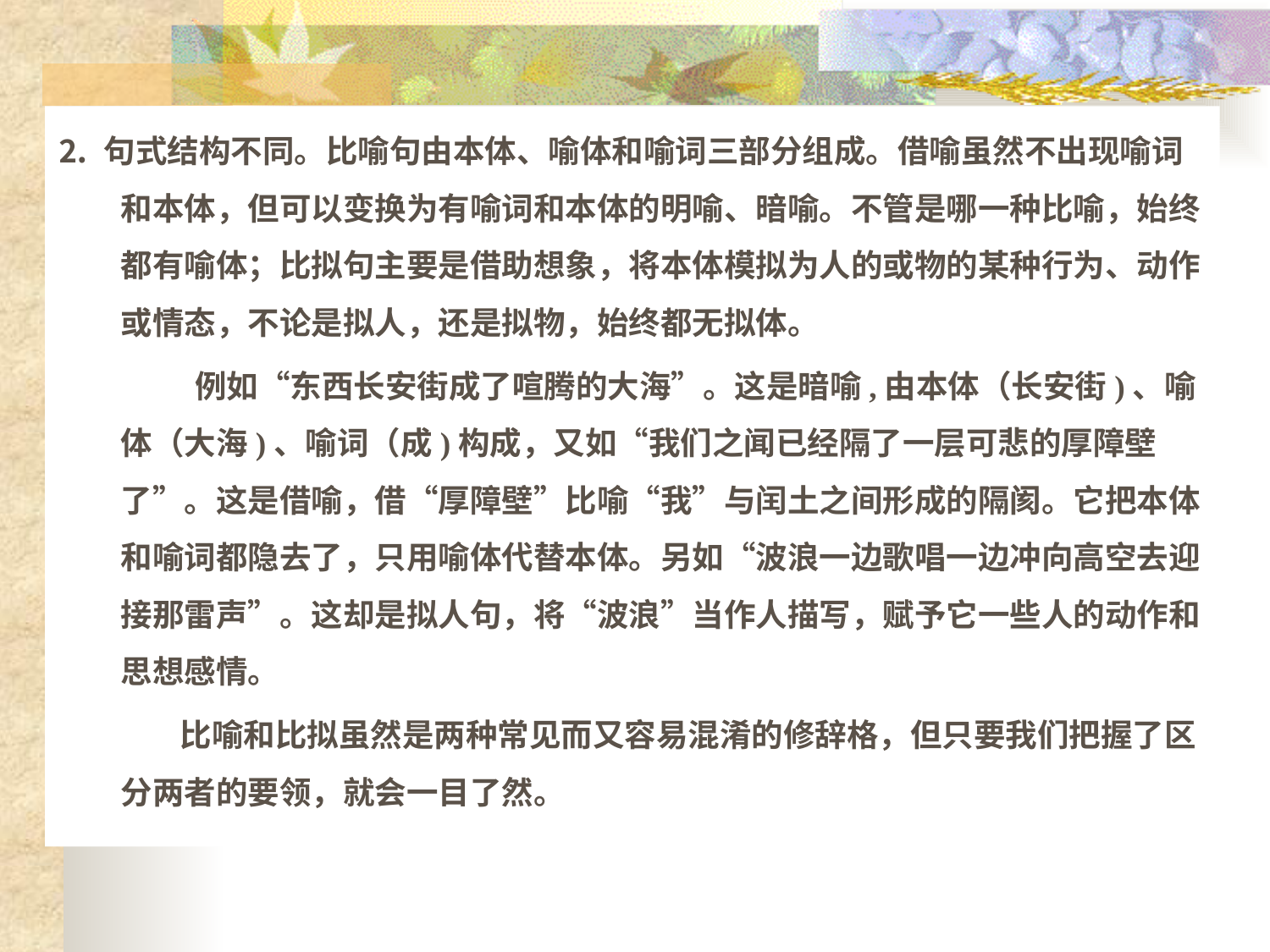

# ⒉ 句式结构不同。比喻句由本体、喻体和喻词三部分组成。借喻虽然不出现喻词和本体，但可以变换为有喻词和本体的明喻、暗喻。不管是哪一种比喻，始终都有喻体；比拟句主要是借助想象，将本体模拟为人的或物的某种行为、动作或情态，不论是拟人，还是拟物，始终都无拟体。
                  例如“东西长安街成了喧腾的大海”。这是暗喻,由本体（长安街)、喻体（大海)、喻词（成)构成，又如“我们之闻已经隔了一层可悲的厚障壁了”。这是借喻，借“厚障壁”比喻“我”与闰土之间形成的隔阂。它把本体和喻词都隐去了，只用喻体代替本体。另如“波浪一边歌唱一边冲向高空去迎接那雷声”。这却是拟人句，将“波浪”当作人描写，赋予它一些人的动作和思想感情。
                比喻和比拟虽然是两种常见而又容易混淆的修辞格，但只要我们把握了区分两者的要领，就会一目了然。